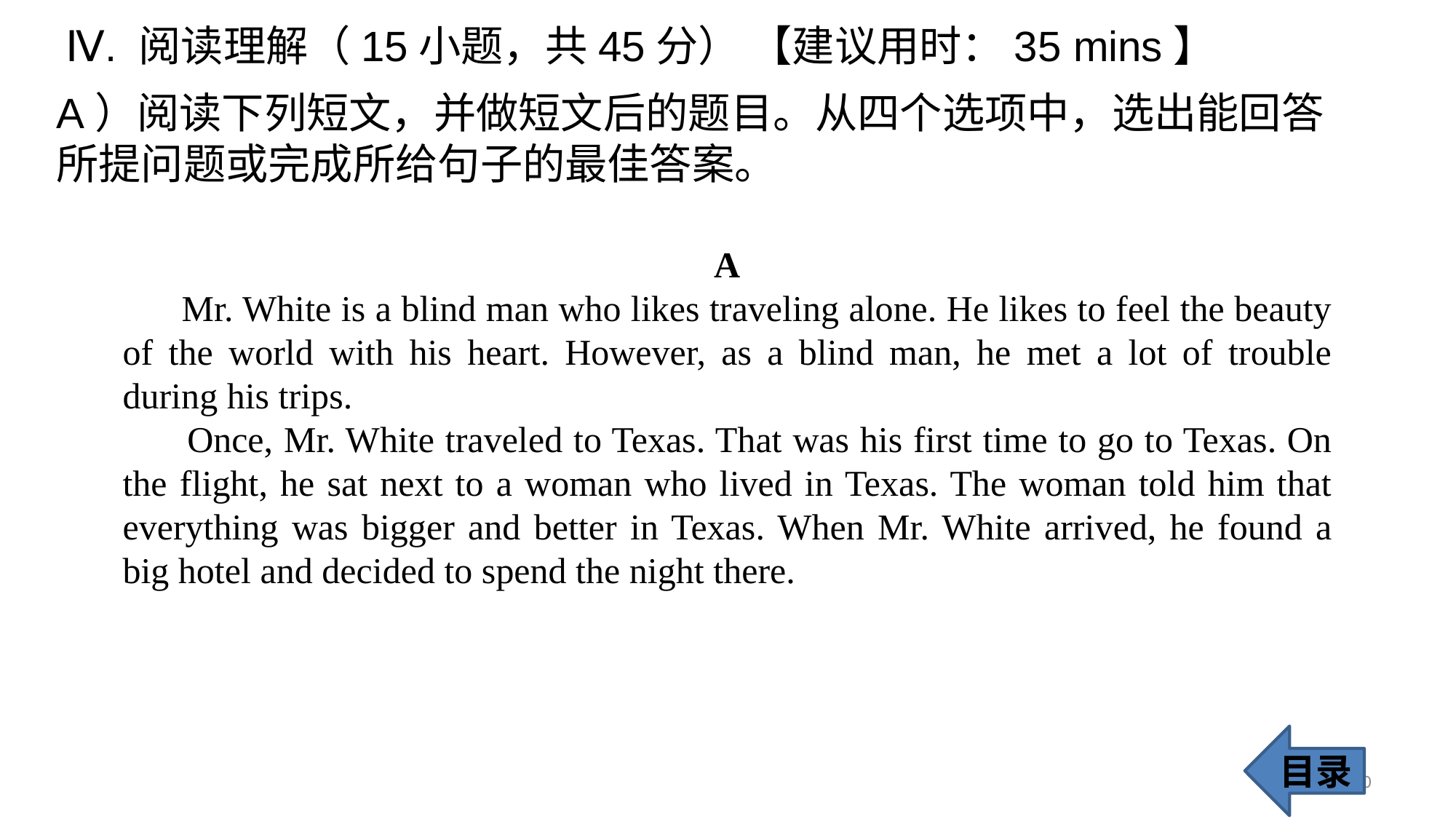

Ⅳ. 阅读理解（15小题，共45分） 【建议用时：35 mins】
A）阅读下列短文，并做短文后的题目。从四个选项中，选出能回答所提问题或完成所给句子的最佳答案。
                                                                 A
      Mr. White is a blind man who likes traveling alone. He likes to feel the beauty of the world with his heart. However, as a blind man, he met a lot of trouble during his trips.
      Once, Mr. White traveled to Texas. That was his first time to go to Texas. On the flight, he sat next to a woman who lived in Texas. The woman told him that everything was bigger and better in Texas. When Mr. White arrived, he found a big hotel and decided to spend the night there.
目录
30